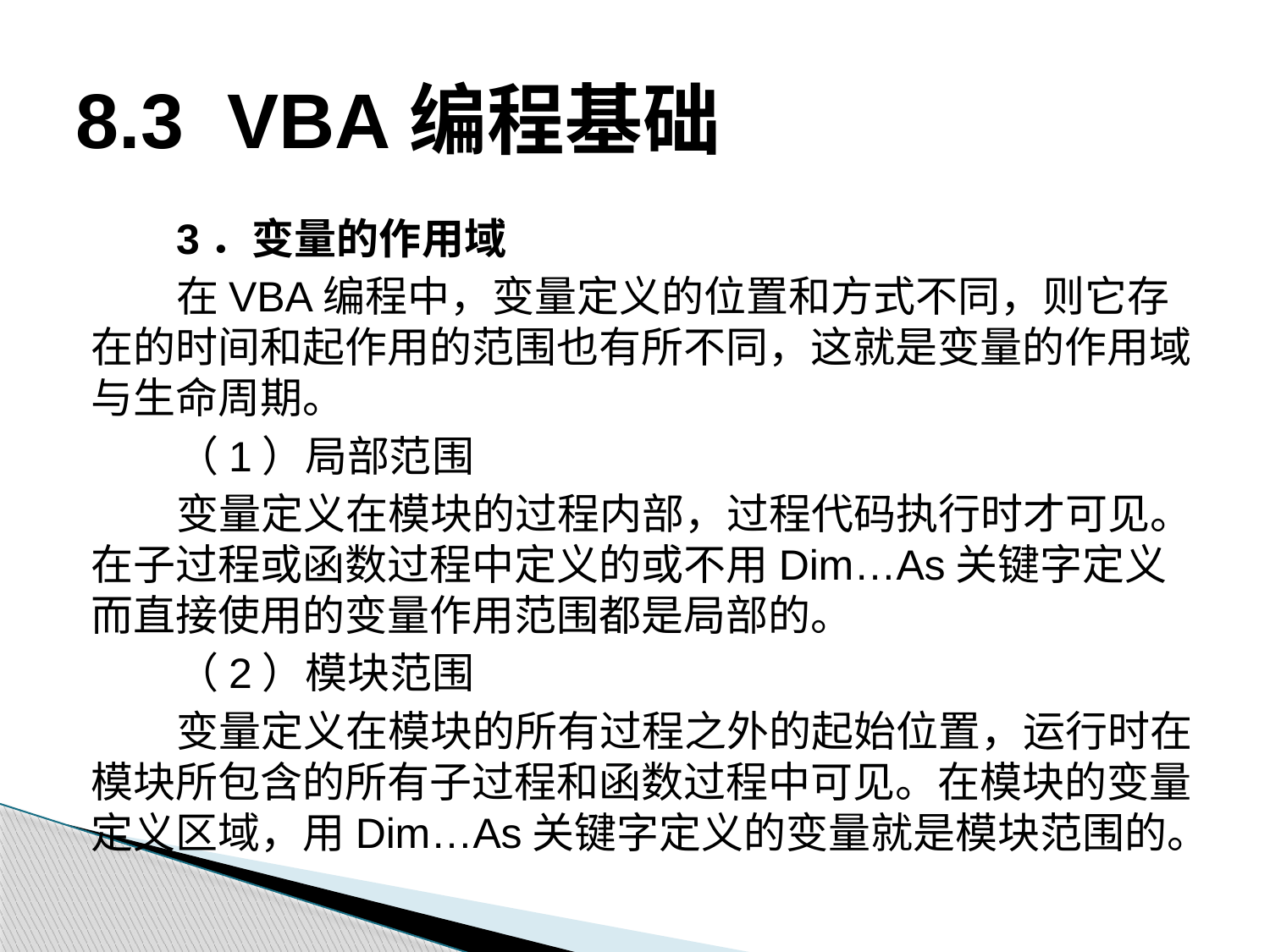

# 8.3  VBA编程基础
3．变量的作用域
在VBA编程中，变量定义的位置和方式不同，则它存在的时间和起作用的范围也有所不同，这就是变量的作用域与生命周期。
（1）局部范围
变量定义在模块的过程内部，过程代码执行时才可见。在子过程或函数过程中定义的或不用Dim…As关键字定义而直接使用的变量作用范围都是局部的。
（2）模块范围
变量定义在模块的所有过程之外的起始位置，运行时在模块所包含的所有子过程和函数过程中可见。在模块的变量定义区域，用Dim…As关键字定义的变量就是模块范围的。